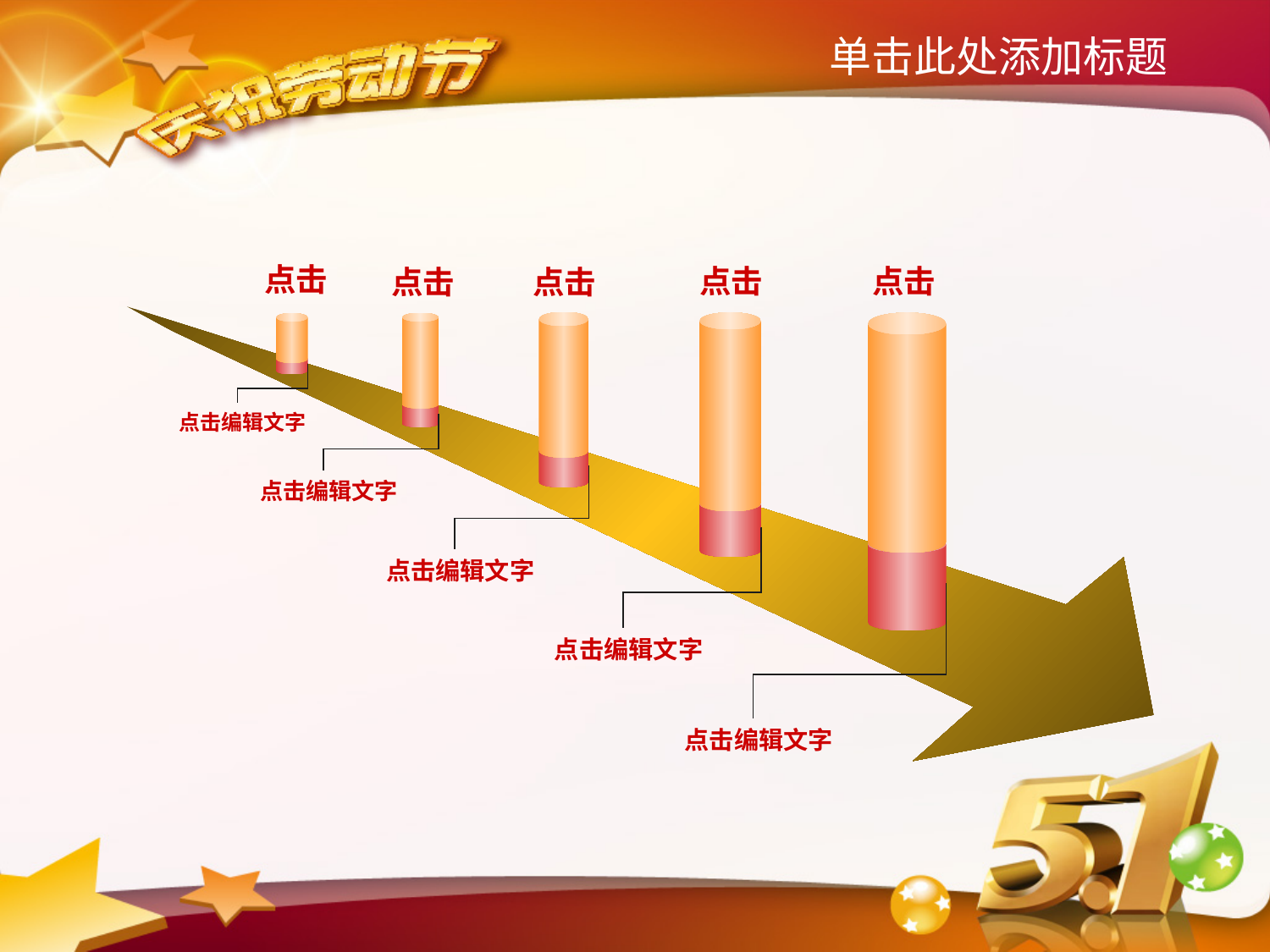

单击此处添加标题
点击
点击
点击
点击
点击

 点击编辑文字

 点击编辑文字

 点击编辑文字
 点击编辑文字
 点击编辑文字